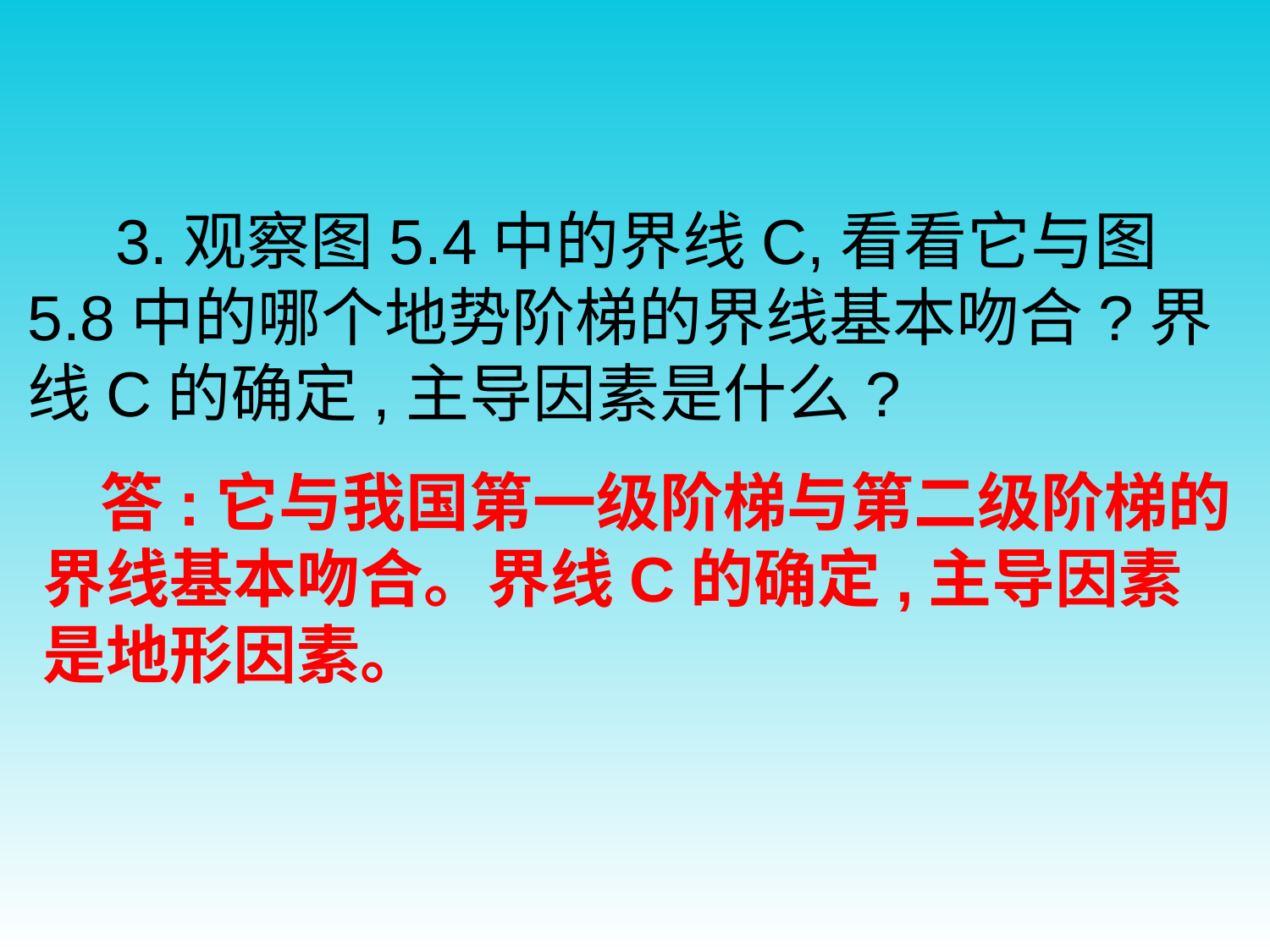

3.观察图5.4中的界线C,看看它与图5.8中的哪个地势阶梯的界线基本吻合?界线C的确定,主导因素是什么?

   答:它与我国第一级阶梯与第二级阶梯的界线基本吻合。界线C的确定,主导因素是地形因素。